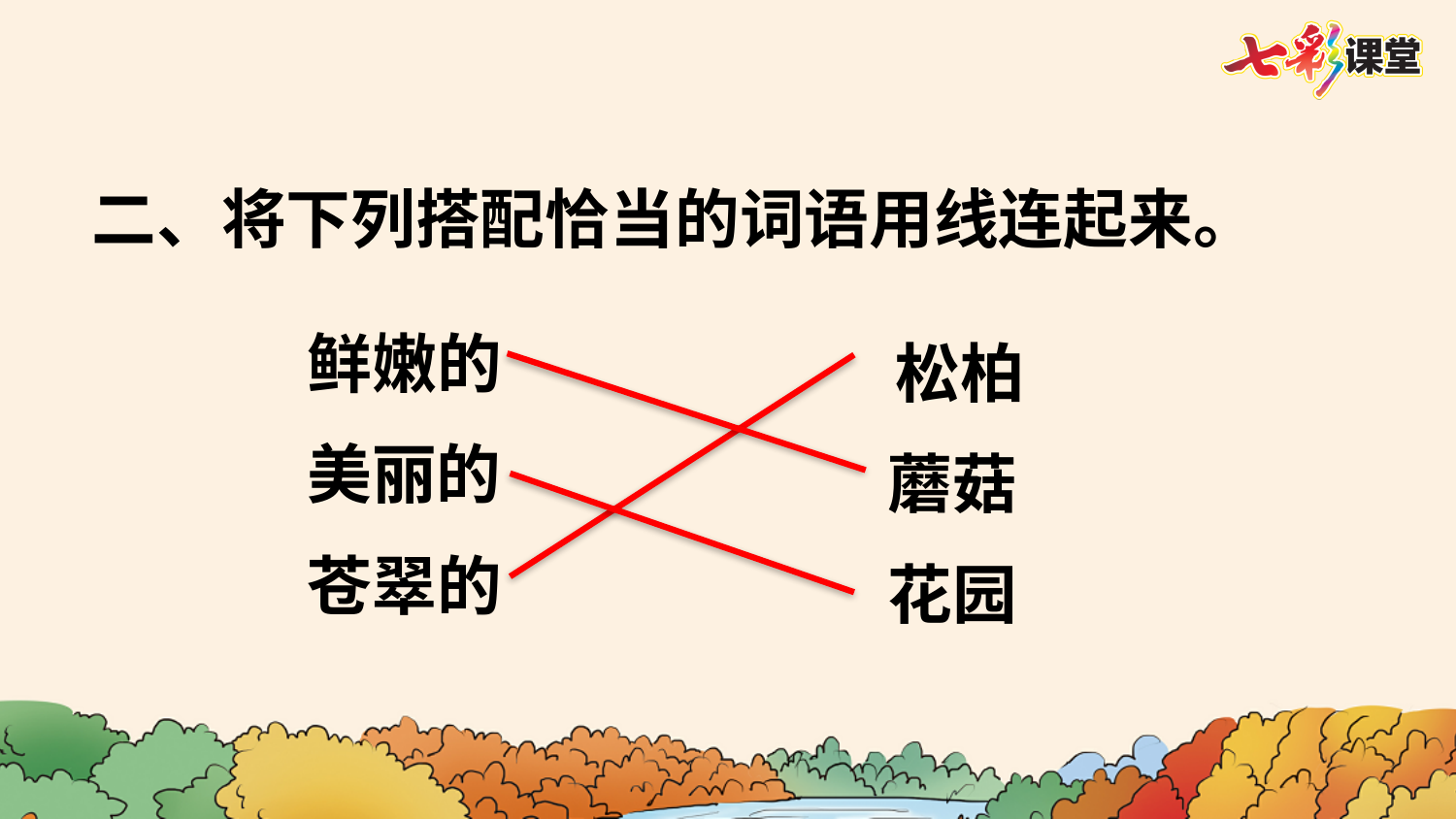

二、将下列搭配恰当的词语用线连起来。
鲜嫩的
松柏
美丽的
蘑菇
苍翠的
花园